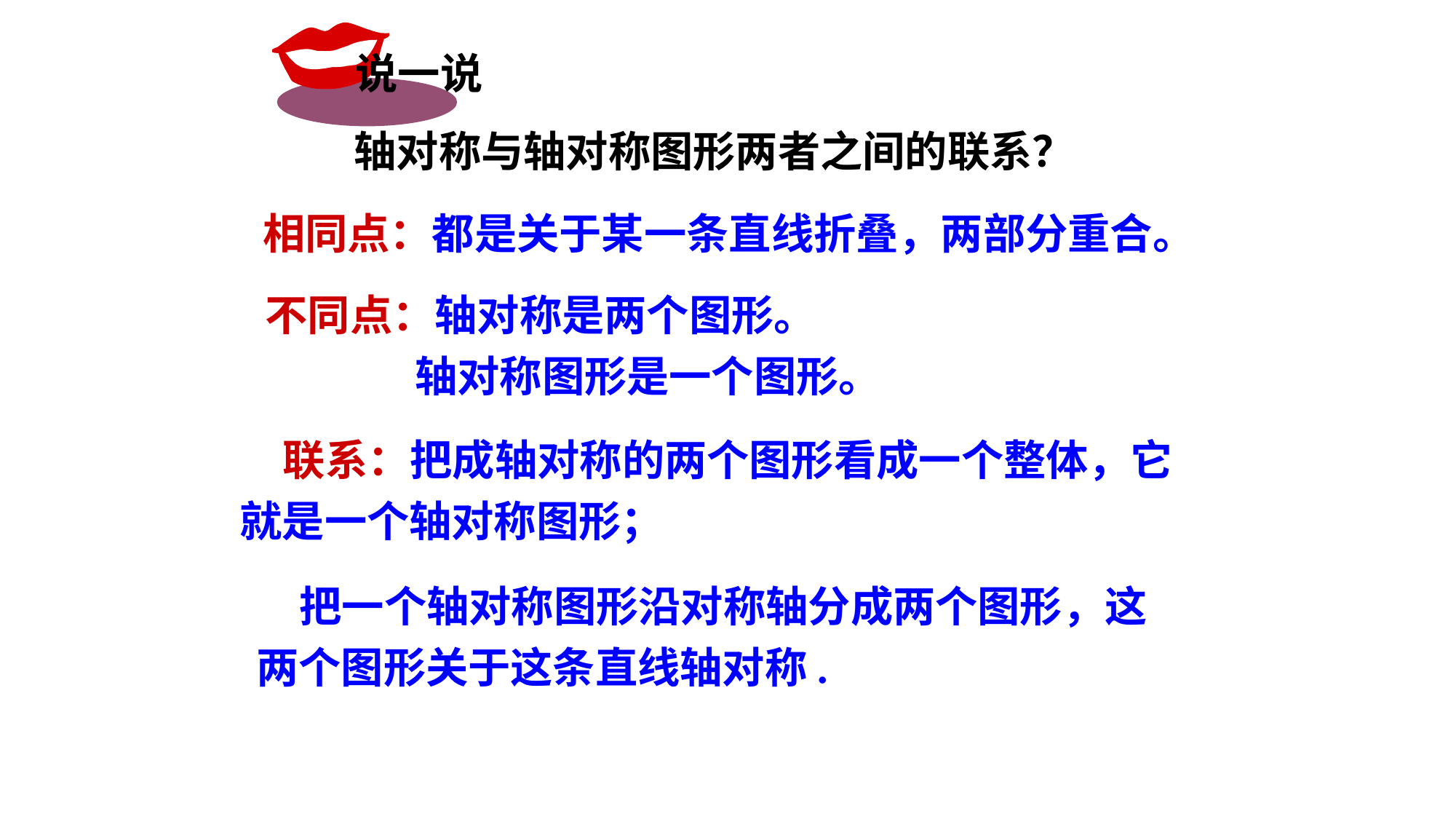

说一说

    轴对称与轴对称图形两者之间的联系？
相同点：都是关于某一条直线折叠，两部分重合。
不同点：轴对称是两个图形。
      轴对称图形是一个图形。
    联系：把成轴对称的两个图形看成一个整体，它就是一个轴对称图形；
    把一个轴对称图形沿对称轴分成两个图形，这两个图形关于这条直线轴对称.